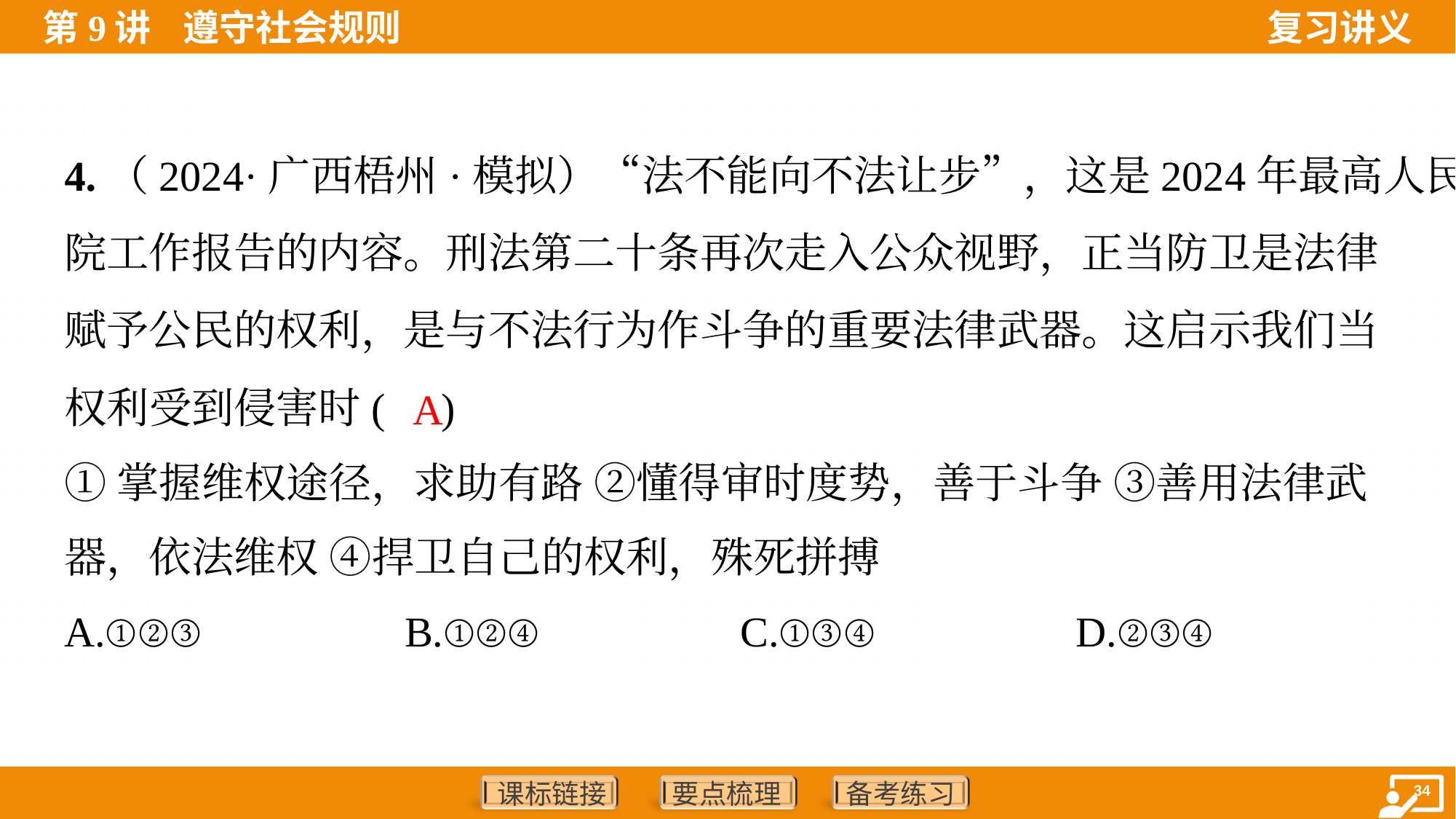

4.（2024·广西梧州·模拟）“法不能向不法让步”，这是2024年最高人民法
院工作报告的内容。刑法第二十条再次走入公众视野，正当防卫是法律
赋予公民的权利，是与不法行为作斗争的重要法律武器。这启示我们当
权利受到侵害时(     )
A
①掌握维权途径，求助有路 ②懂得审时度势，善于斗争 ③善用法律武
器，依法维权 ④捍卫自己的权利，殊死拼搏
A.①②③	B.①②④	C.①③④	D.②③④